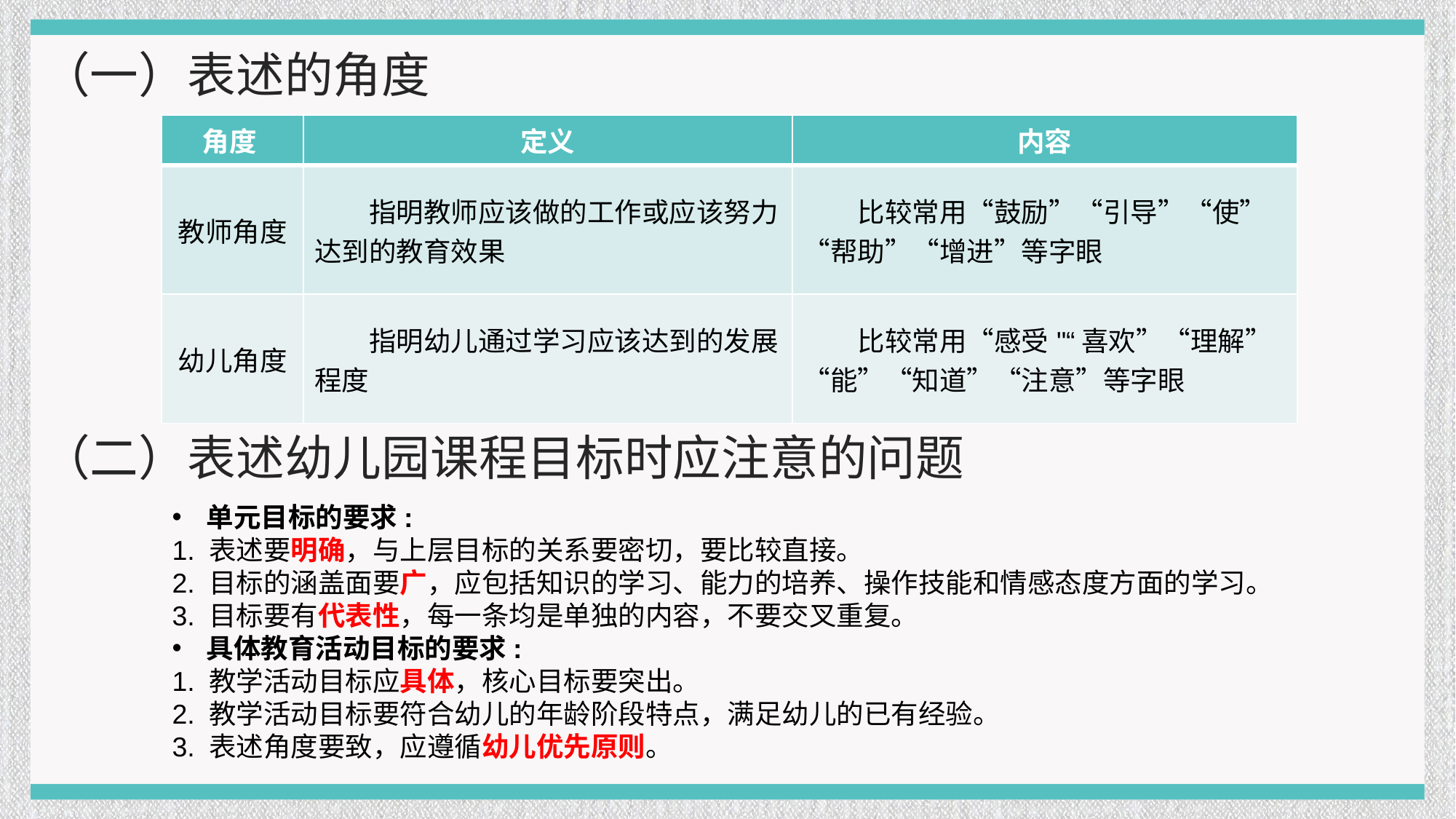

（一）表述的角度
| 角度 | 定义 | 内容 |
| --- | --- | --- |
| 教师角度 | 指明教师应该做的工作或应该努力达到的教育效果 | 比较常用“鼓励”“引导”“使”“帮助”“增进”等字眼 |
| 幼儿角度 | 指明幼儿通过学习应该达到的发展程度 | 比较常用“感受"“喜欢”“理解”“能”“知道”“注意”等字眼 |
（二）表述幼儿园课程目标时应注意的问题
单元目标的要求:
1. 表述要明确，与上层目标的关系要密切，要比较直接。
2. 目标的涵盖面要广，应包括知识的学习、能力的培养、操作技能和情感态度方面的学习。
3. 目标要有代表性，每一条均是单独的内容，不要交叉重复。
具体教育活动目标的要求:
1. 教学活动目标应具体，核心目标要突出。
2. 教学活动目标要符合幼儿的年龄阶段特点，满足幼儿的已有经验。
3. 表述角度要致，应遵循幼儿优先原则。